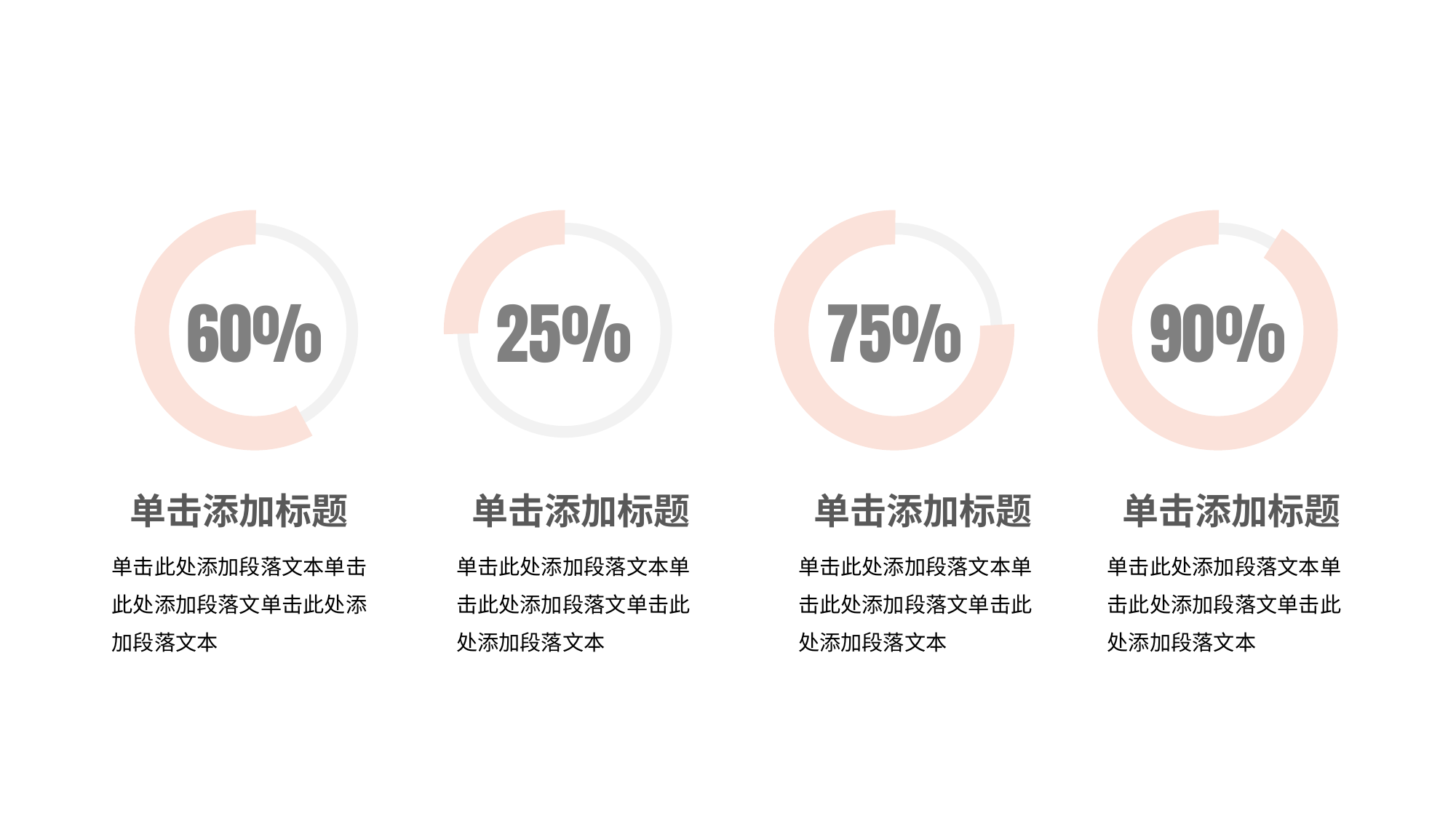

60%

25%

75%

90%
单击添加标题
单击添加标题
单击添加标题
单击添加标题
单击此处添加段落文本单击此处添加段落文单击此处添加段落文本
单击此处添加段落文本单击此处添加段落文单击此处添加段落文本
单击此处添加段落文本单击此处添加段落文单击此处添加段落文本
单击此处添加段落文本单击此处添加段落文单击此处添加段落文本